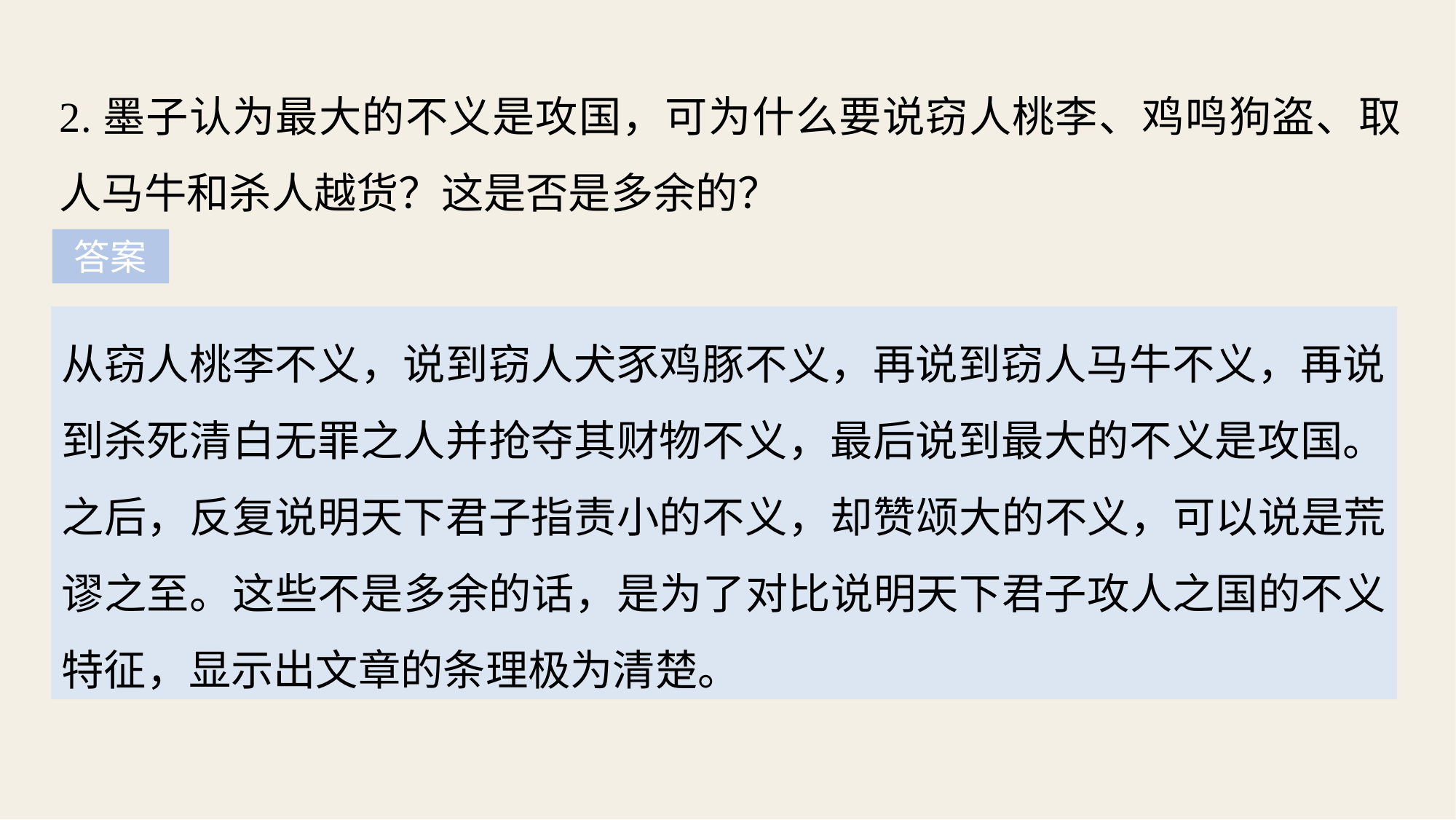

2.墨子认为最大的不义是攻国，可为什么要说窃人桃李、鸡鸣狗盗、取人马牛和杀人越货？这是否是多余的？
答案
从窃人桃李不义，说到窃人犬豕鸡豚不义，再说到窃人马牛不义，再说到杀死清白无罪之人并抢夺其财物不义，最后说到最大的不义是攻国。之后，反复说明天下君子指责小的不义，却赞颂大的不义，可以说是荒谬之至。这些不是多余的话，是为了对比说明天下君子攻人之国的不义特征，显示出文章的条理极为清楚。